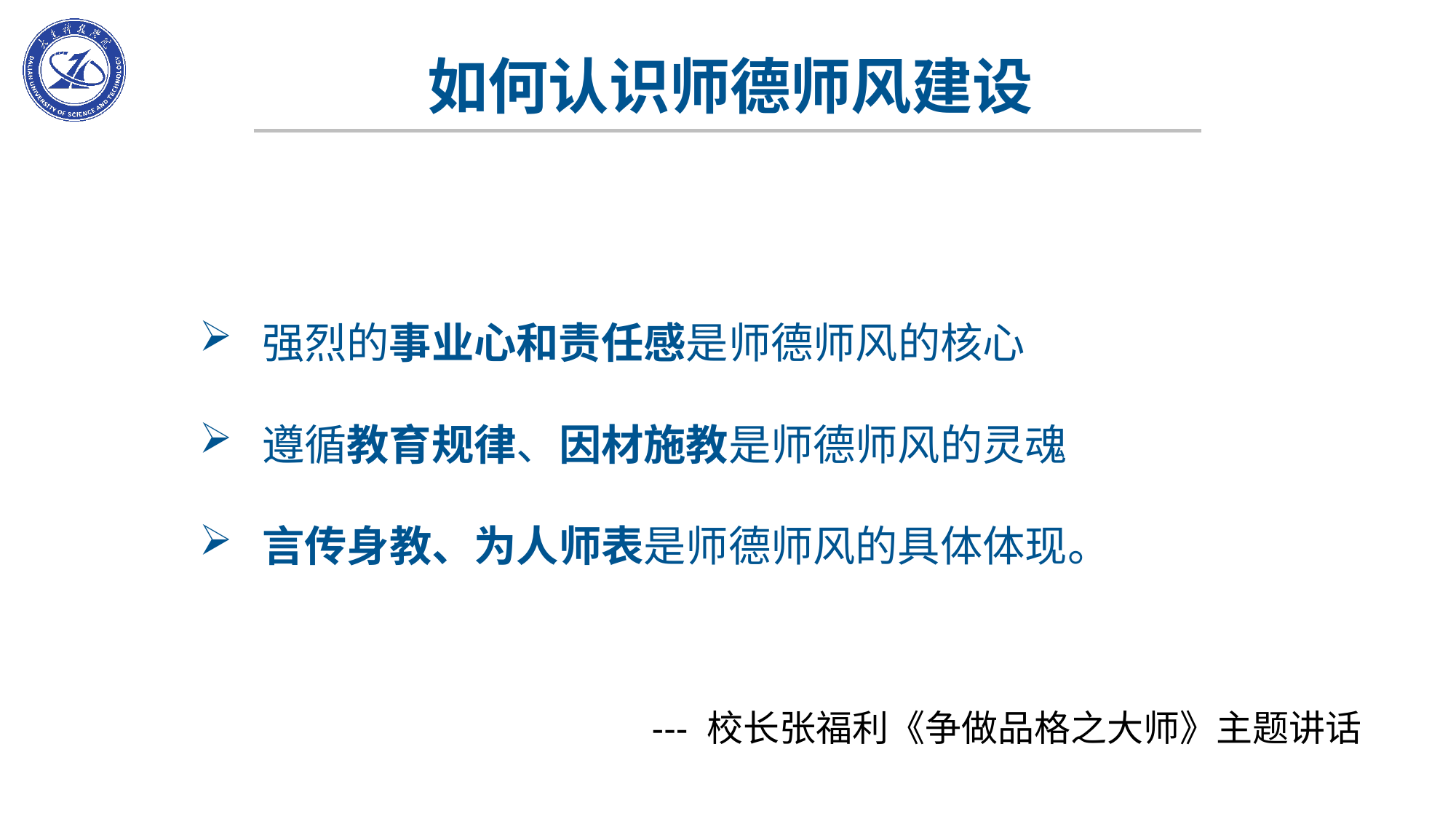

如何认识师德师风建设
  强烈的事业心和责任感是师德师风的核心
  遵循教育规律、因材施教是师德师风的灵魂
  言传身教、为人师表是师德师风的具体体现。
--- 校长张福利《争做品格之大师》主题讲话